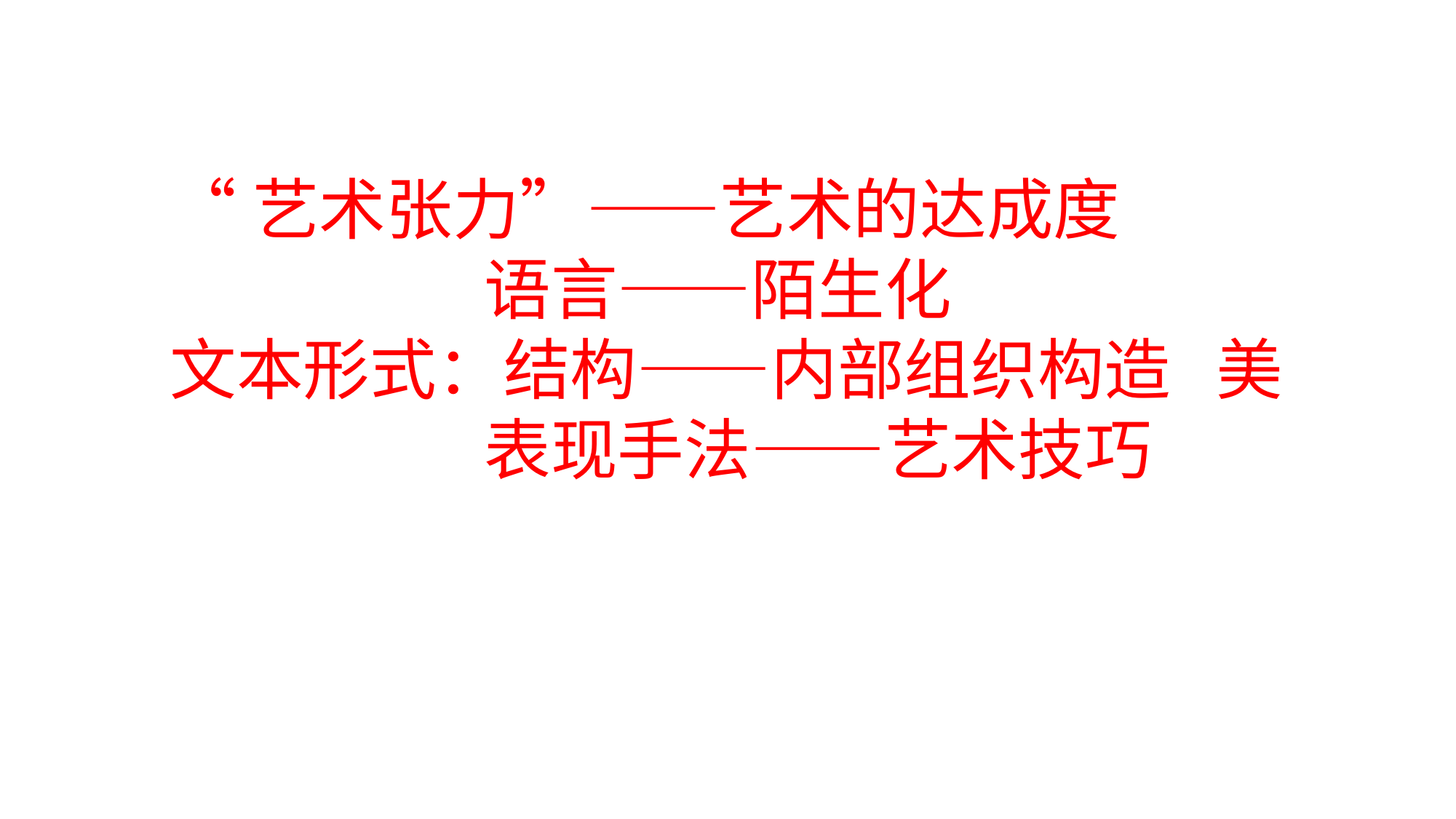

“艺术张力”——艺术的达成度
                    语言——陌生化
文本形式：结构——内部组织构造   美
                    表现手法——艺术技巧